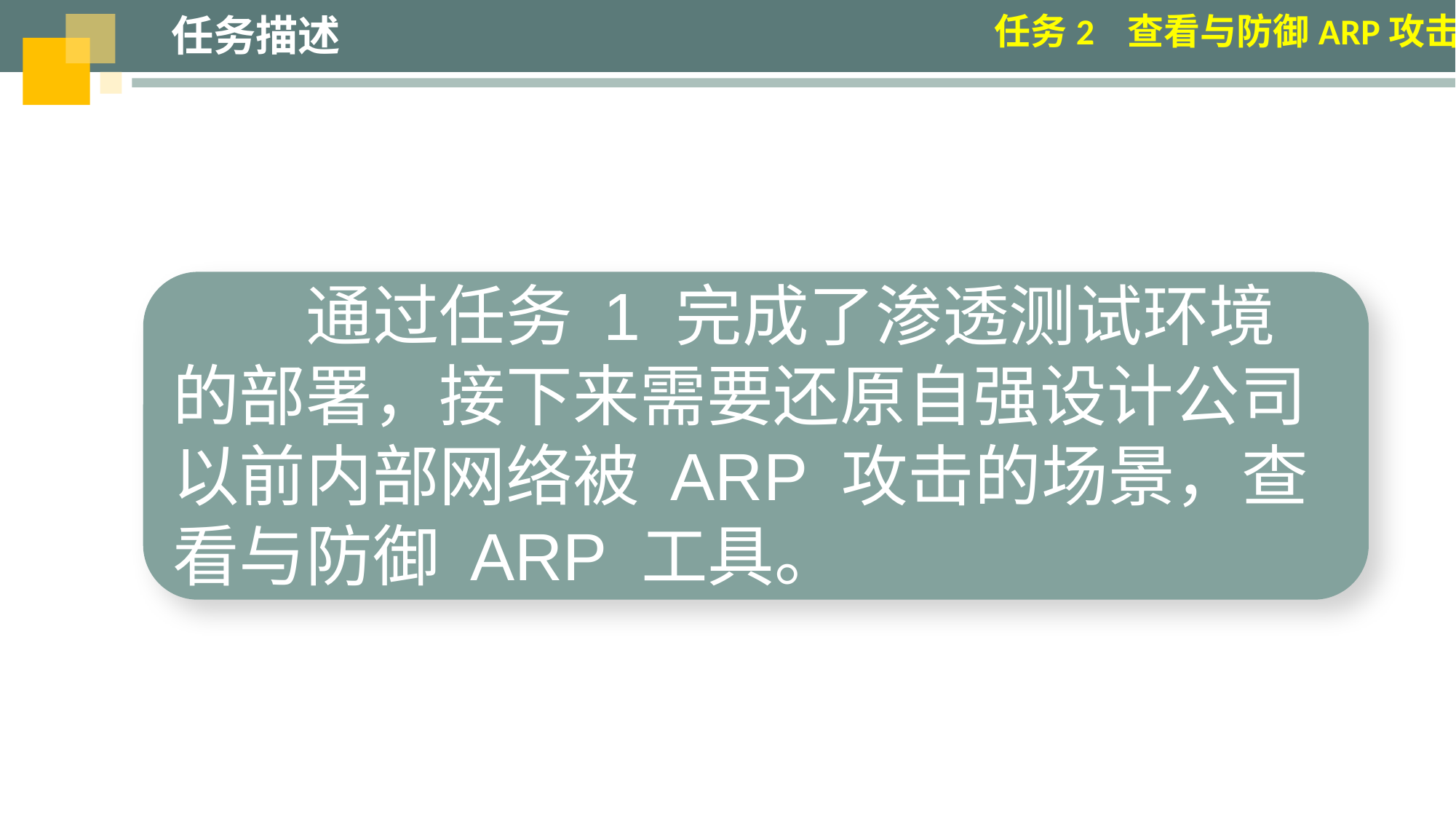

任务描述
任务2   查看与防御ARP攻击

通过任务 1 完成了渗透测试环境的部署，接下来需要还原自强设计公司以前内部网络被 ARP 攻击的场景，查看与防御 ARP 工具。